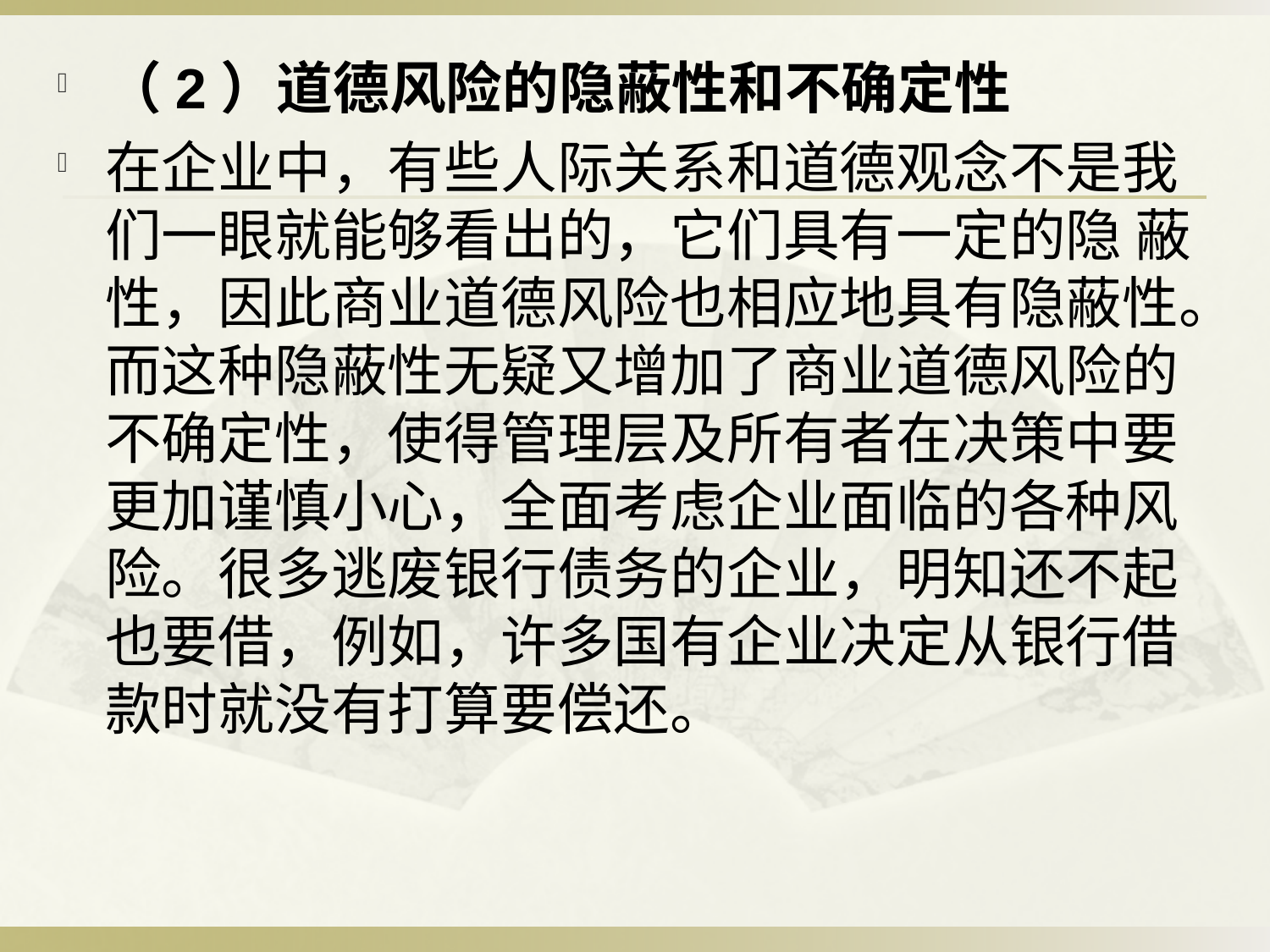

（2）道德风险的隐蔽性和不确定性
在企业中，有些人际关系和道德观念不是我们一眼就能够看出的，它们具有一定的隐 蔽性，因此商业道德风险也相应地具有隐蔽性。而这种隐蔽性无疑又增加了商业道德风险的不确定性，使得管理层及所有者在决策中要更加谨慎小心，全面考虑企业面临的各种风险。很多逃废银行债务的企业，明知还不起也要借，例如，许多国有企业决定从银行借款时就没有打算要偿还。